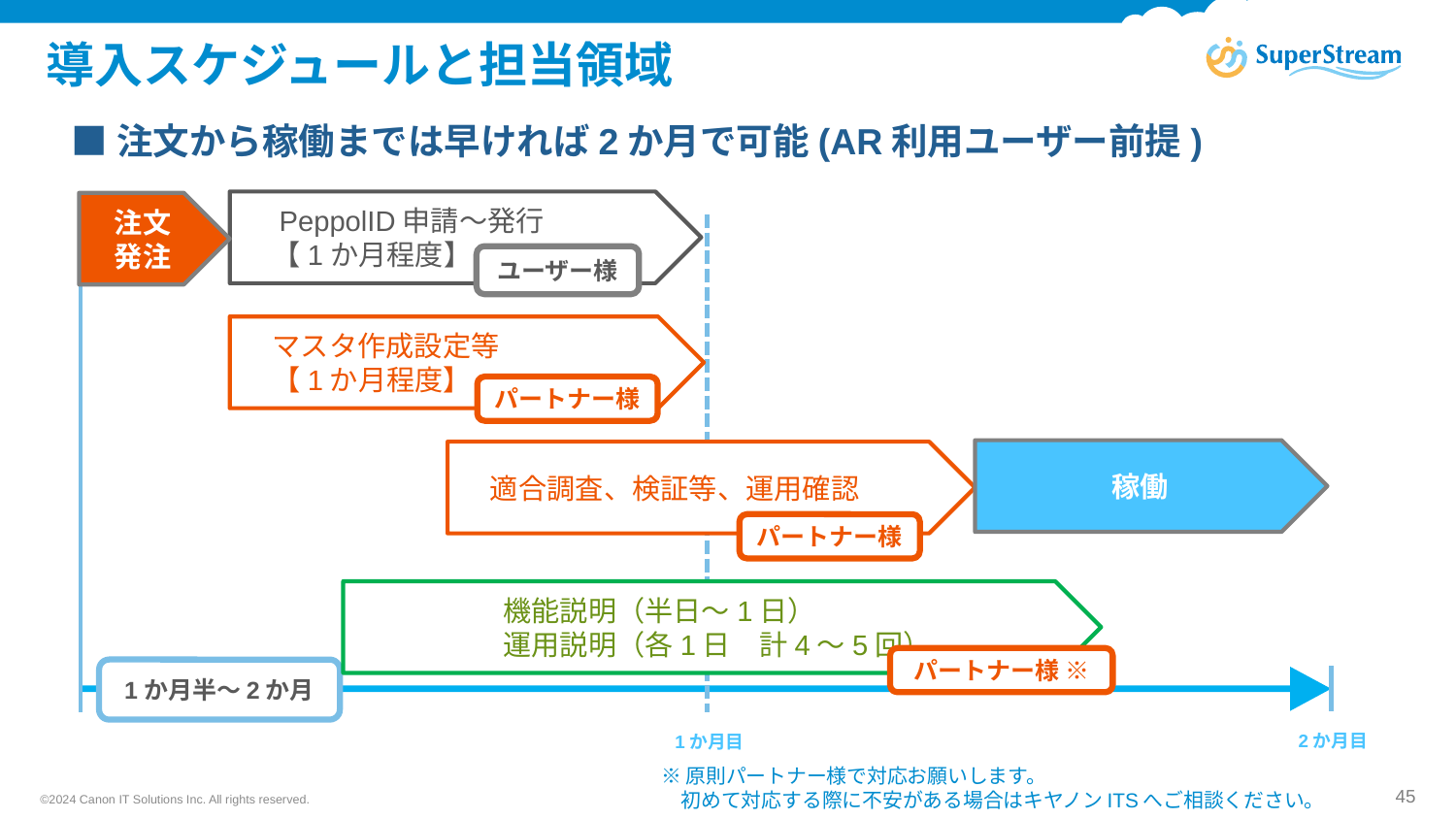

# 導入スケジュールと担当領域
■注文から稼働までは早ければ2か月で可能(AR利用ユーザー前提)
　PeppolID申請～発行
　【1か月程度】
注文
発注
1か月目
1か月半～2か月
2か月目

ユーザー様
　マスタ作成設定等
　【1か月程度】
パートナー様
稼働
　適合調査、検証等、運用確認
パートナー様
	機能説明（半日～1日）
	運用説明（各1日　計4～5回）
パートナー様 ※
※原則パートナー様で対応お願いします。
　初めて対応する際に不安がある場合はキヤノンITSへご相談ください。
©2024 Canon IT Solutions Inc. All rights reserved.
45